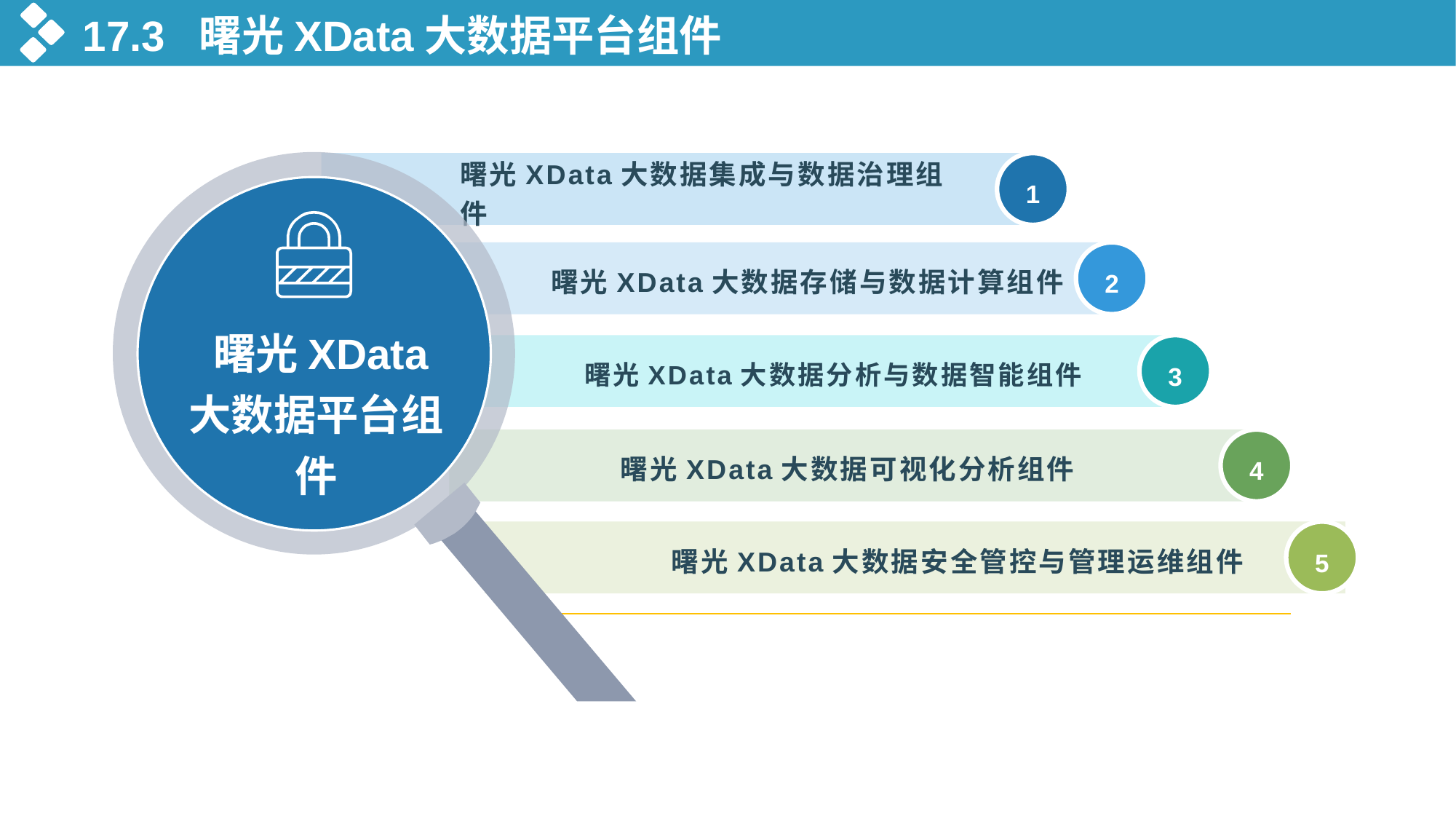

17.3  曙光XData大数据平台组件

1
曙光XData大数据集成与数据治理组件

2

 曙光XData大数据存储与数据计算组件
 曙光XData大数据平台组件
3

曙光XData大数据分析与数据智能组件

4
曙光XData大数据可视化分析组件

5
曙光XData大数据安全管控与管理运维组件